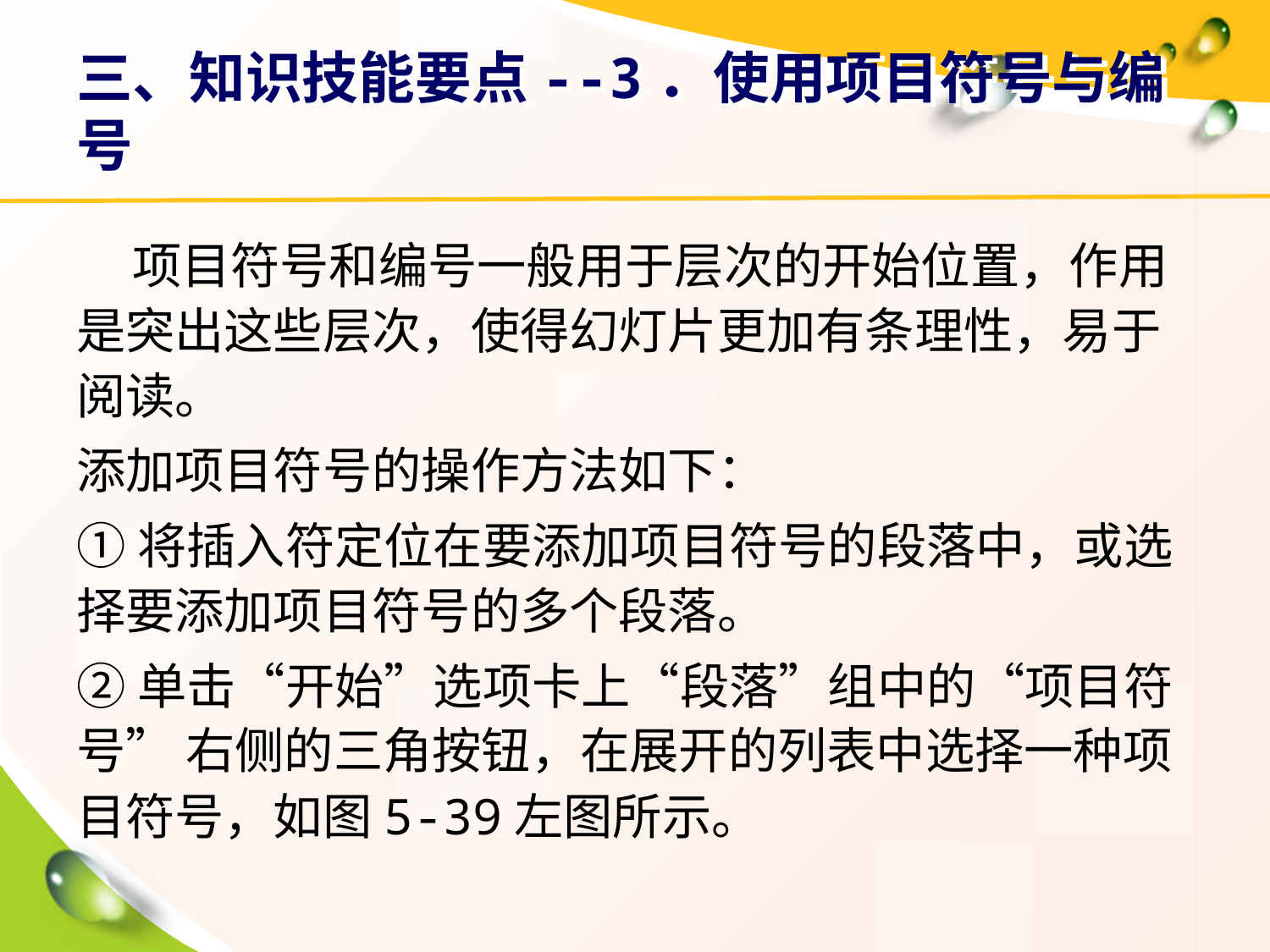

# 三、知识技能要点--3．使用项目符号与编号
    项目符号和编号一般用于层次的开始位置，作用是突出这些层次，使得幻灯片更加有条理性，易于阅读。
添加项目符号的操作方法如下：
①将插入符定位在要添加项目符号的段落中，或选择要添加项目符号的多个段落。
②单击“开始”选项卡上“段落”组中的“项目符号” 右侧的三角按钮，在展开的列表中选择一种项目符号，如图5-39左图所示。